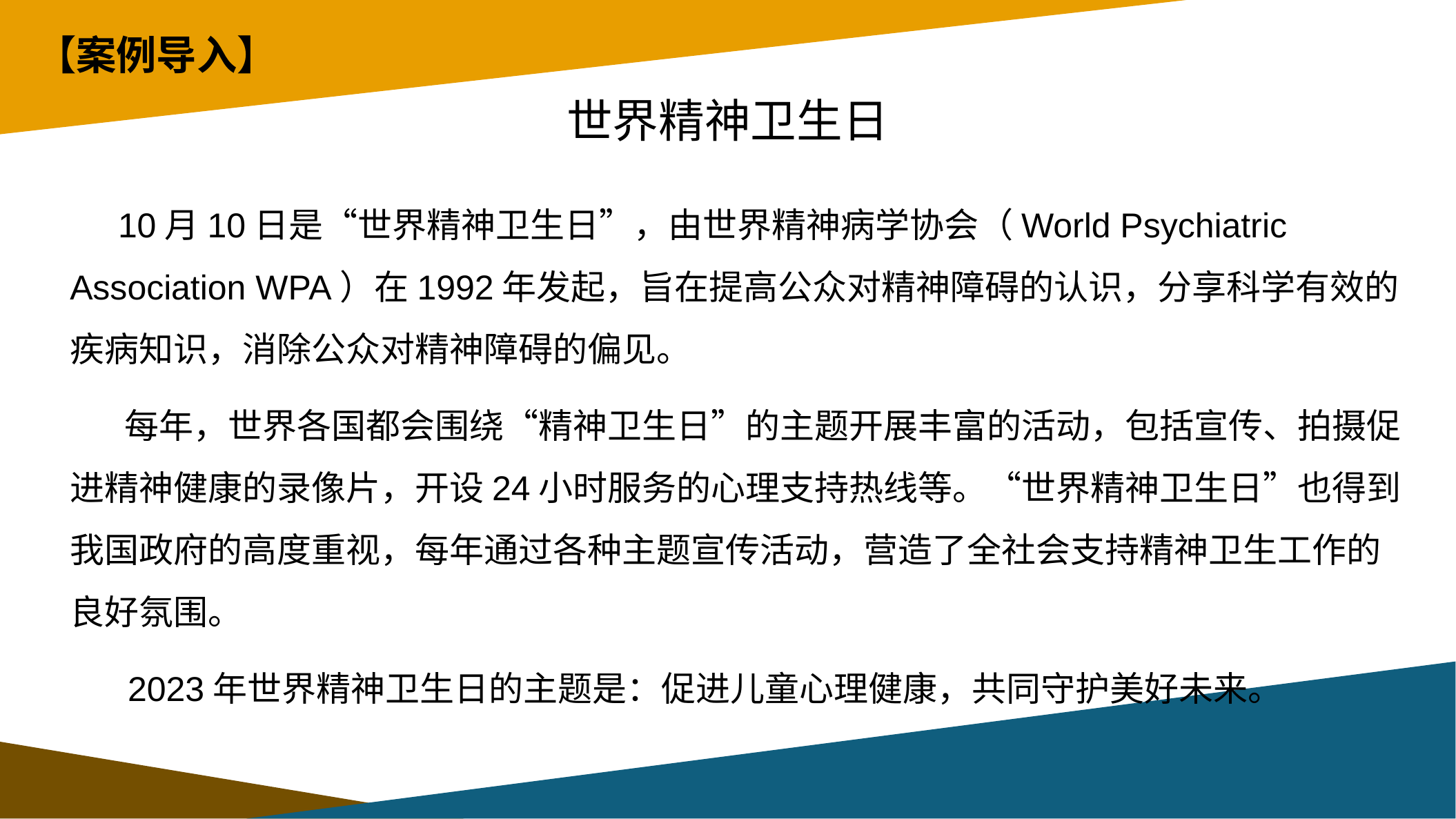

【案例导入】
# 世界精神卫生日

     10月10日是“世界精神卫生日”，由世界精神病学协会（World Psychiatric Association WPA）在1992年发起，旨在提高公众对精神障碍的认识，分享科学有效的疾病知识，消除公众对精神障碍的偏见。
      每年，世界各国都会围绕“精神卫生日”的主题开展丰富的活动，包括宣传、拍摄促进精神健康的录像片，开设24小时服务的心理支持热线等。“世界精神卫生日”也得到我国政府的高度重视，每年通过各种主题宣传活动，营造了全社会支持精神卫生工作的良好氛围。
      2023年世界精神卫生日的主题是：促进儿童心理健康，共同守护美好未来。